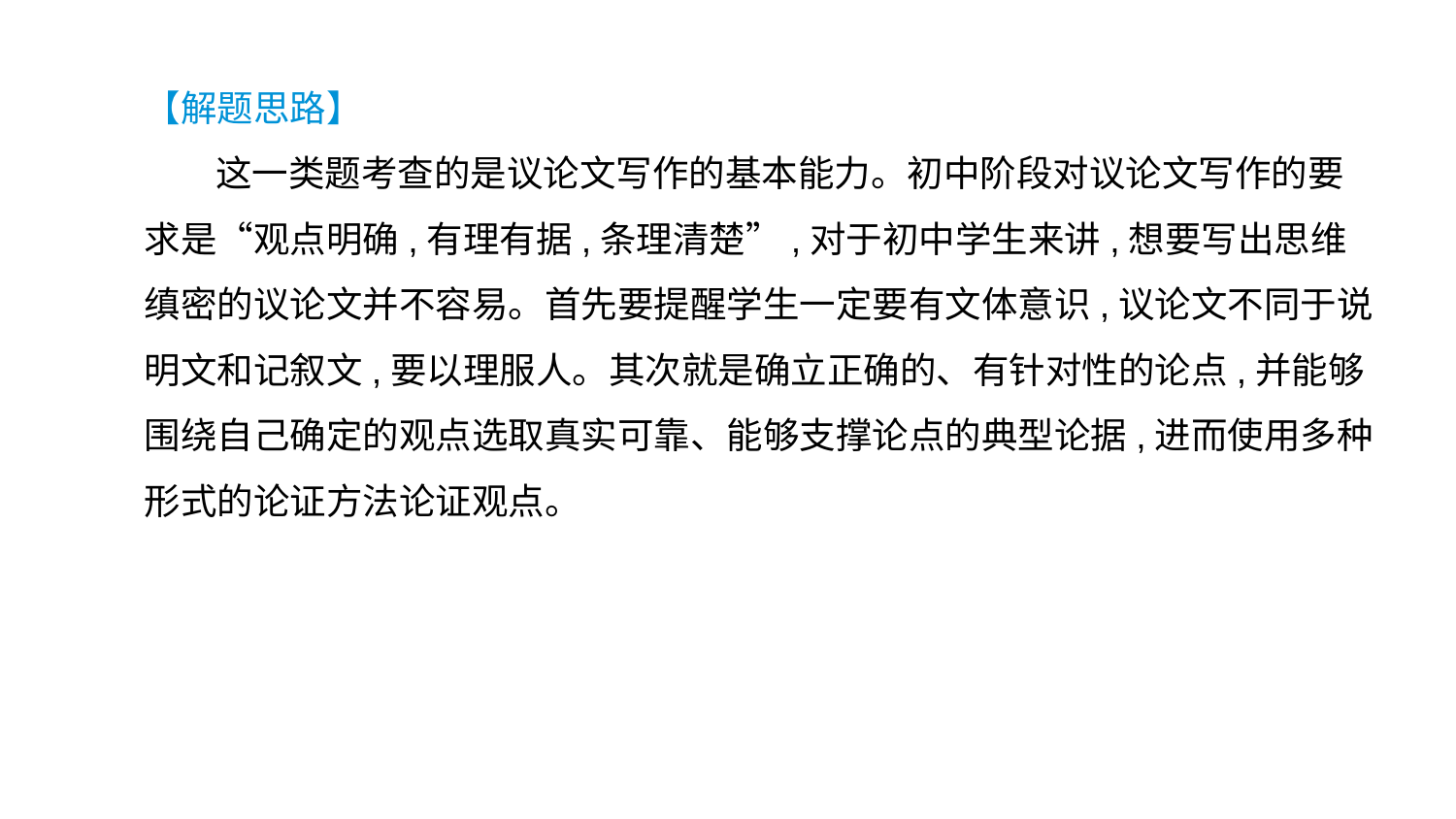

【解题思路】
这一类题考查的是议论文写作的基本能力。初中阶段对议论文写作的要求是“观点明确,有理有据,条理清楚”,对于初中学生来讲,想要写出思维缜密的议论文并不容易。首先要提醒学生一定要有文体意识,议论文不同于说明文和记叙文,要以理服人。其次就是确立正确的、有针对性的论点,并能够围绕自己确定的观点选取真实可靠、能够支撑论点的典型论据,进而使用多种形式的论证方法论证观点。